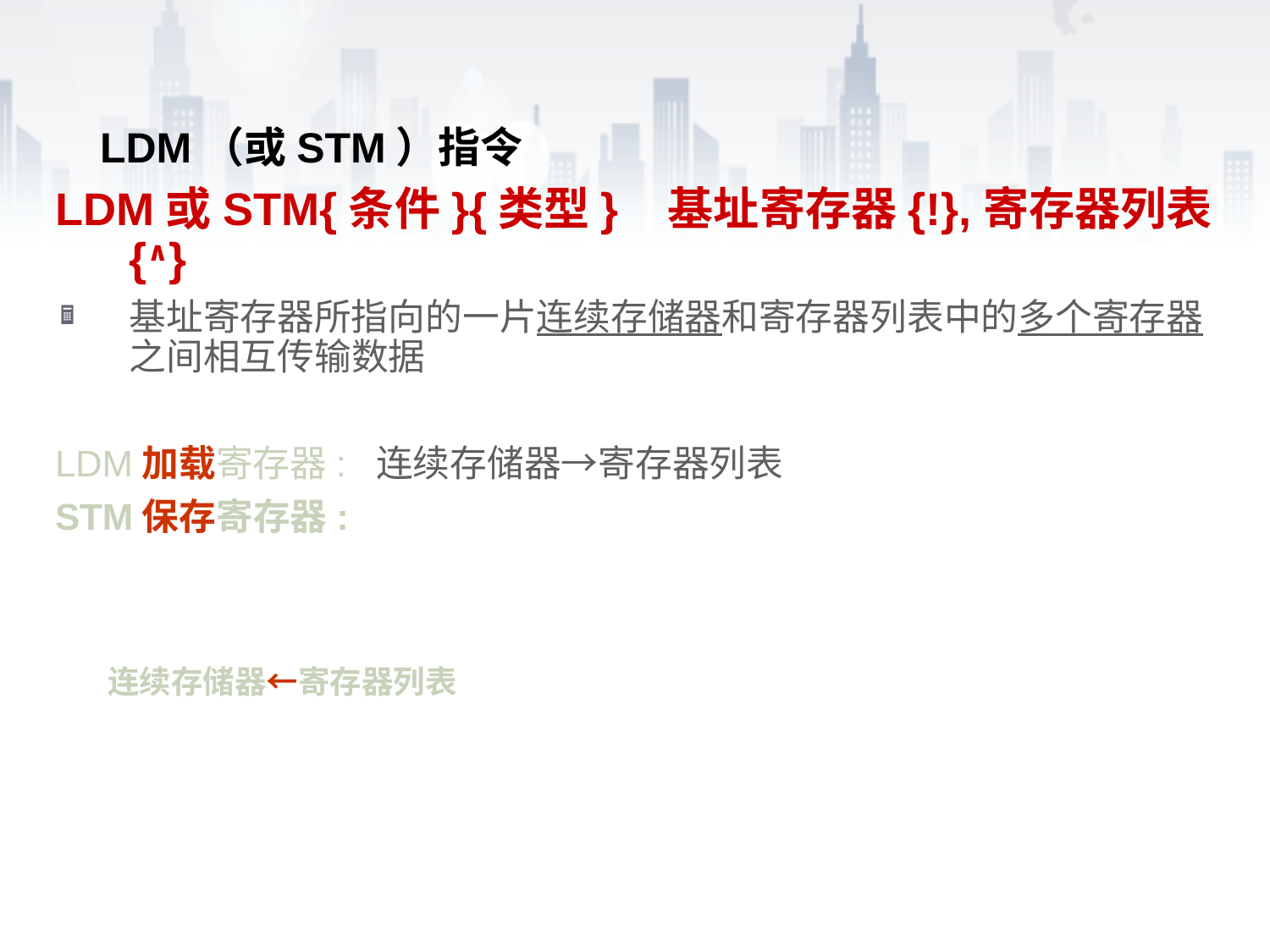

# LDM（或STM）指令
LDM或STM{条件}{类型}   基址寄存器{!},寄存器列表{∧}
基址寄存器所指向的一片连续存储器和寄存器列表中的多个寄存器之间相互传输数据

LDM加载寄存器:  连续存储器→寄存器列表
STM保存寄存器:
连续存储器←寄存器列表